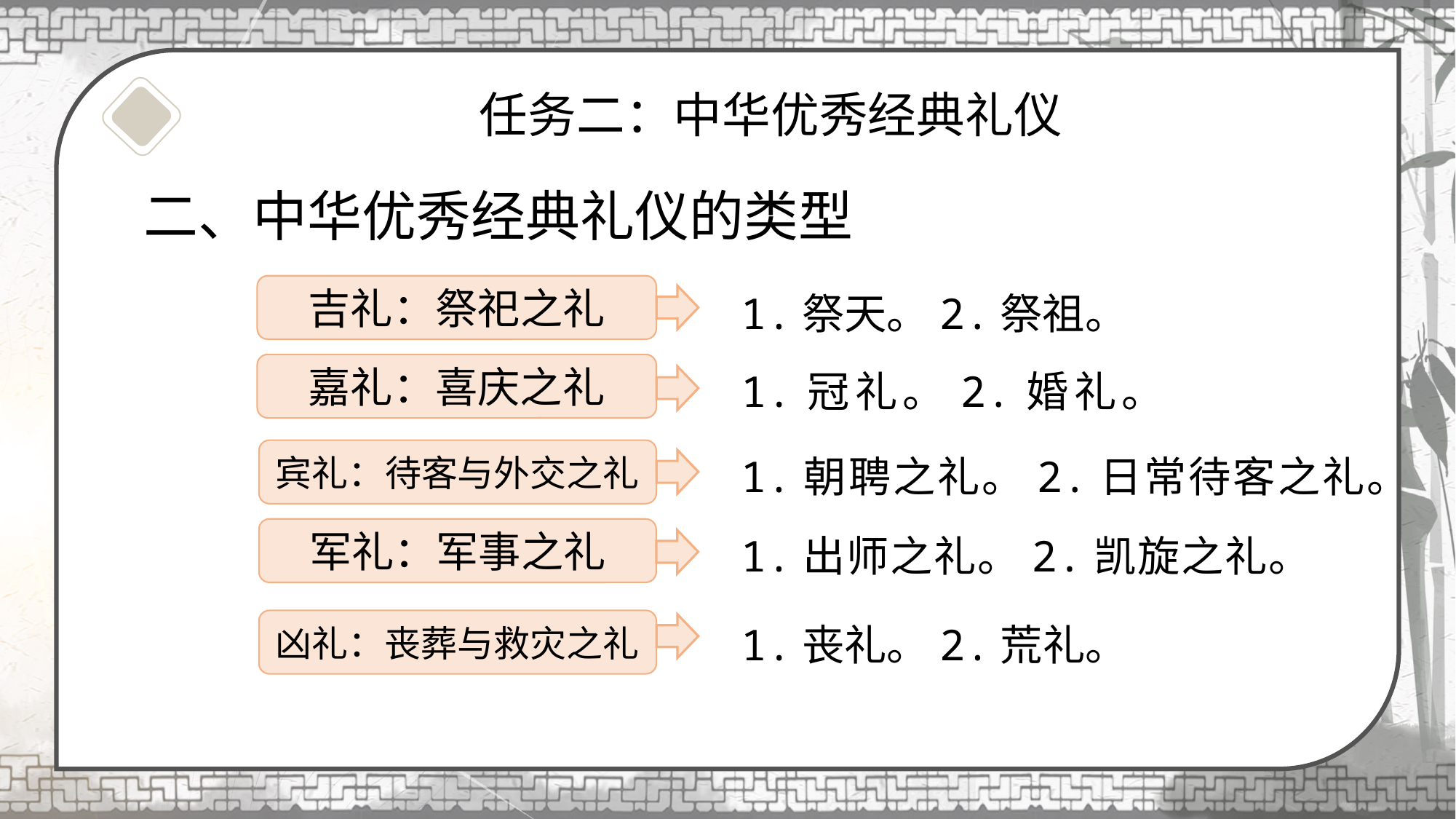

# 任务二：中华优秀经典礼仪
二、中华优秀经典礼仪的类型
1.祭天。2.祭祖。
吉礼：祭祀之礼

1.冠礼。2.婚礼。
嘉礼：喜庆之礼

1.朝聘之礼。2.日常待客之礼。
宾礼：待客与外交之礼

1.出师之礼。2.凯旋之礼。
军礼：军事之礼

1.丧礼。2.荒礼。
凶礼：丧葬与救灾之礼